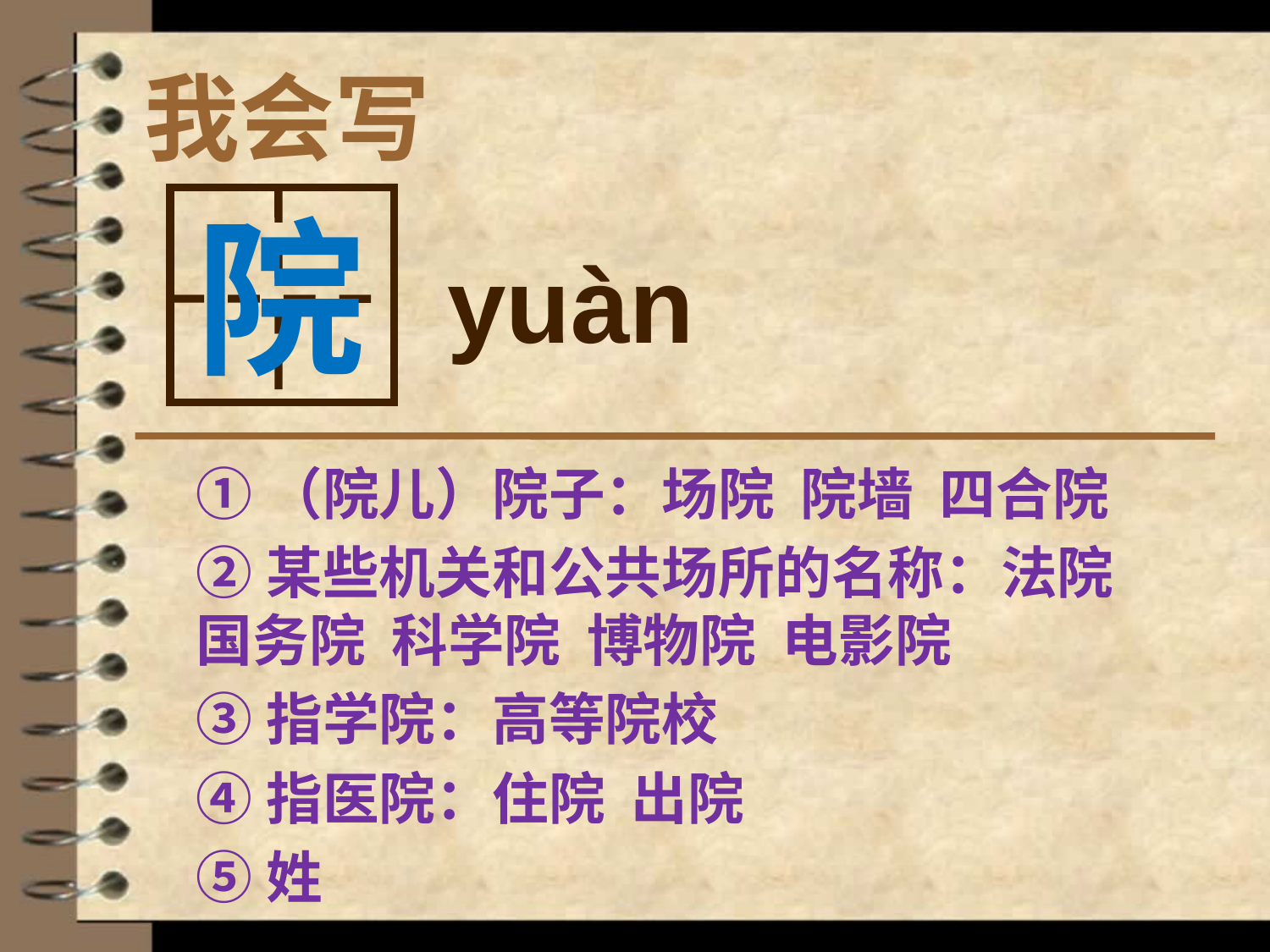

# 我会写
院

yuàn
①（院儿）院子：场院  院墙  四合院
②某些机关和公共场所的名称：法院  国务院  科学院  博物院  电影院
③指学院：高等院校
④指医院：住院  出院
⑤姓